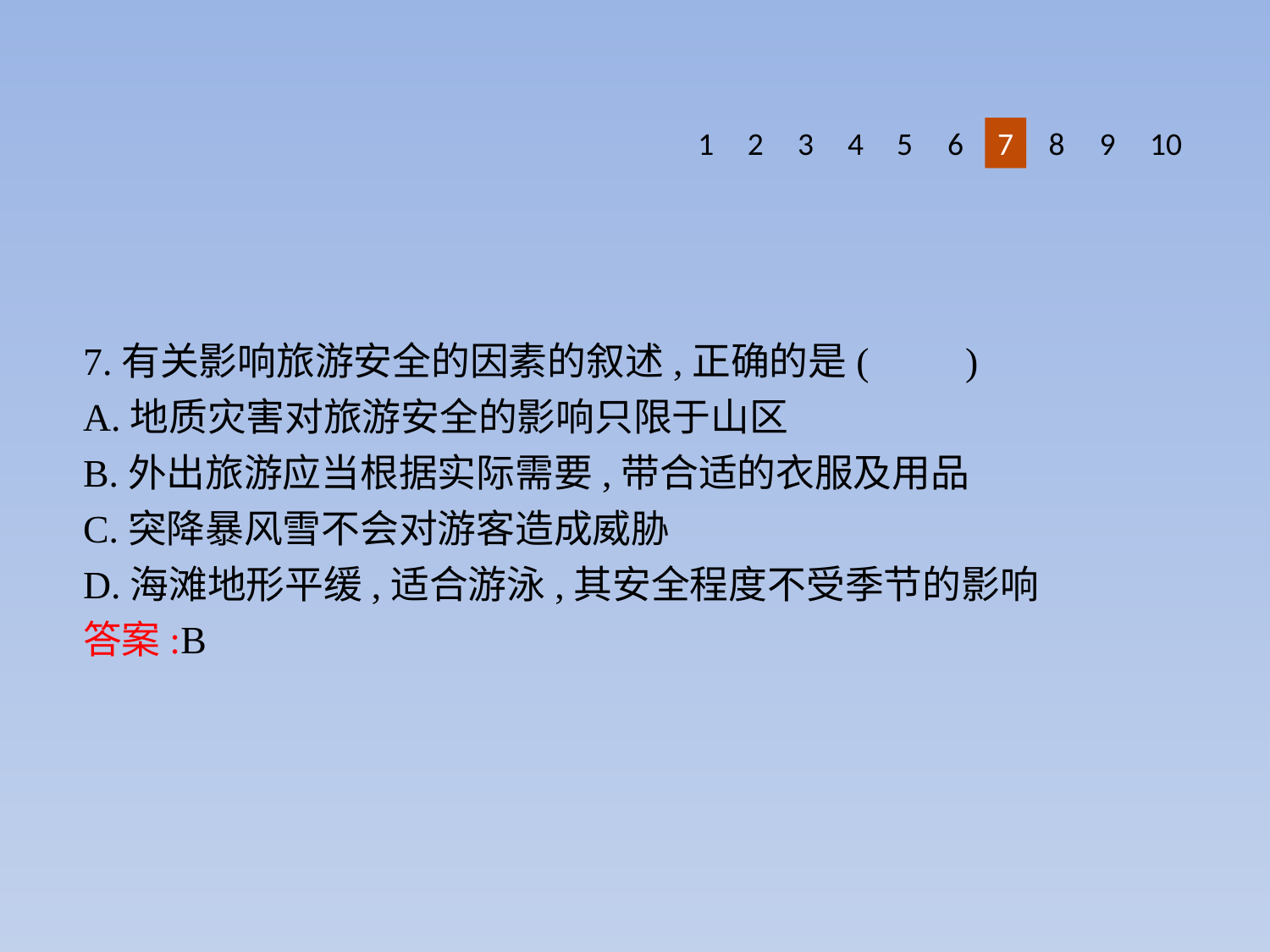

8
9
1
2
3
4
5
6
10
7
7.有关影响旅游安全的因素的叙述,正确的是(　　)
A.地质灾害对旅游安全的影响只限于山区
B.外出旅游应当根据实际需要,带合适的衣服及用品
C.突降暴风雪不会对游客造成威胁
D.海滩地形平缓,适合游泳,其安全程度不受季节的影响
答案:B